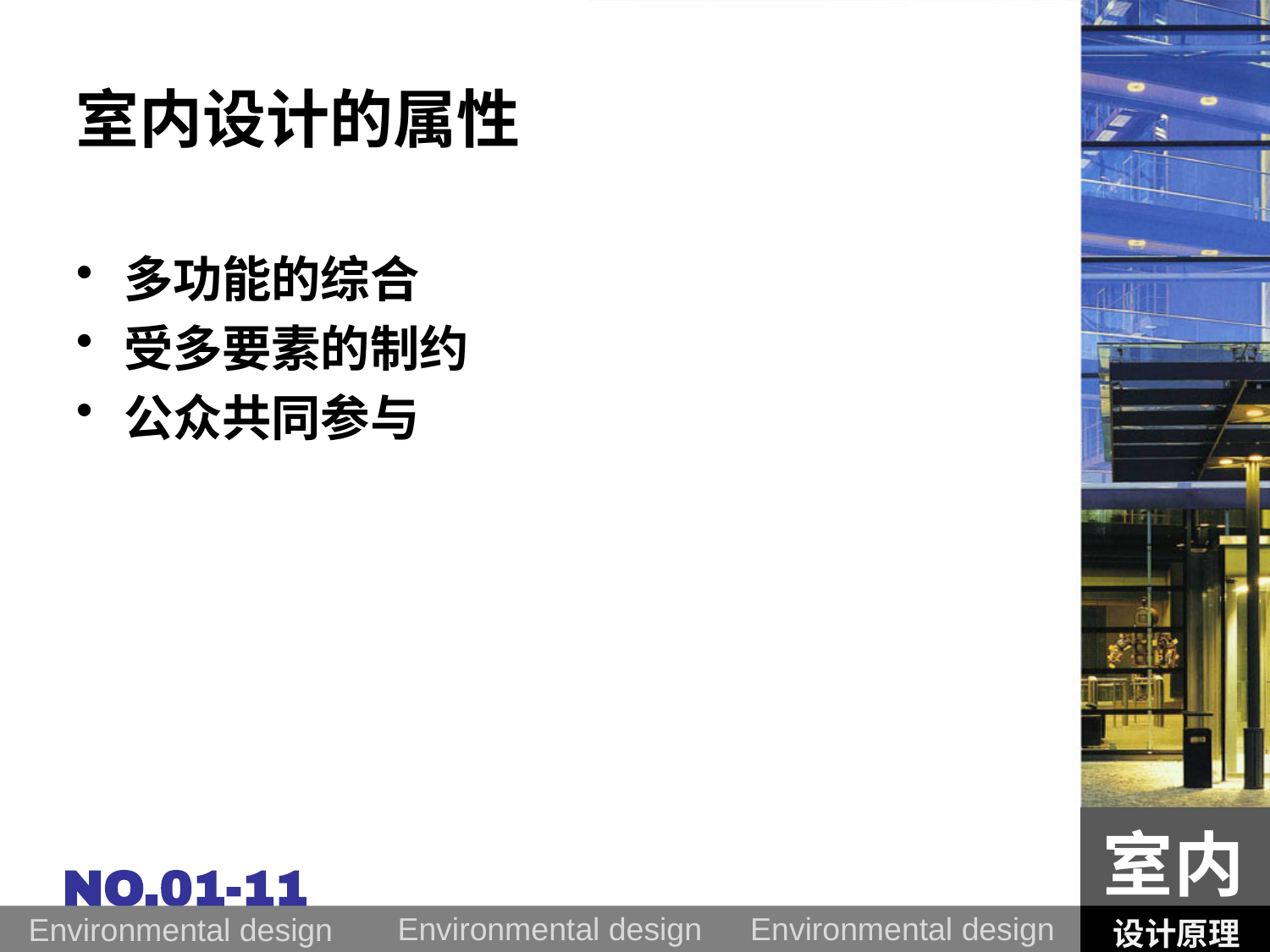

# 室内设计的属性

多功能的综合
受多要素的制约
公众共同参与

室内

NO.01-11
设计原理
Environmental design
Environmental design
Environmental design